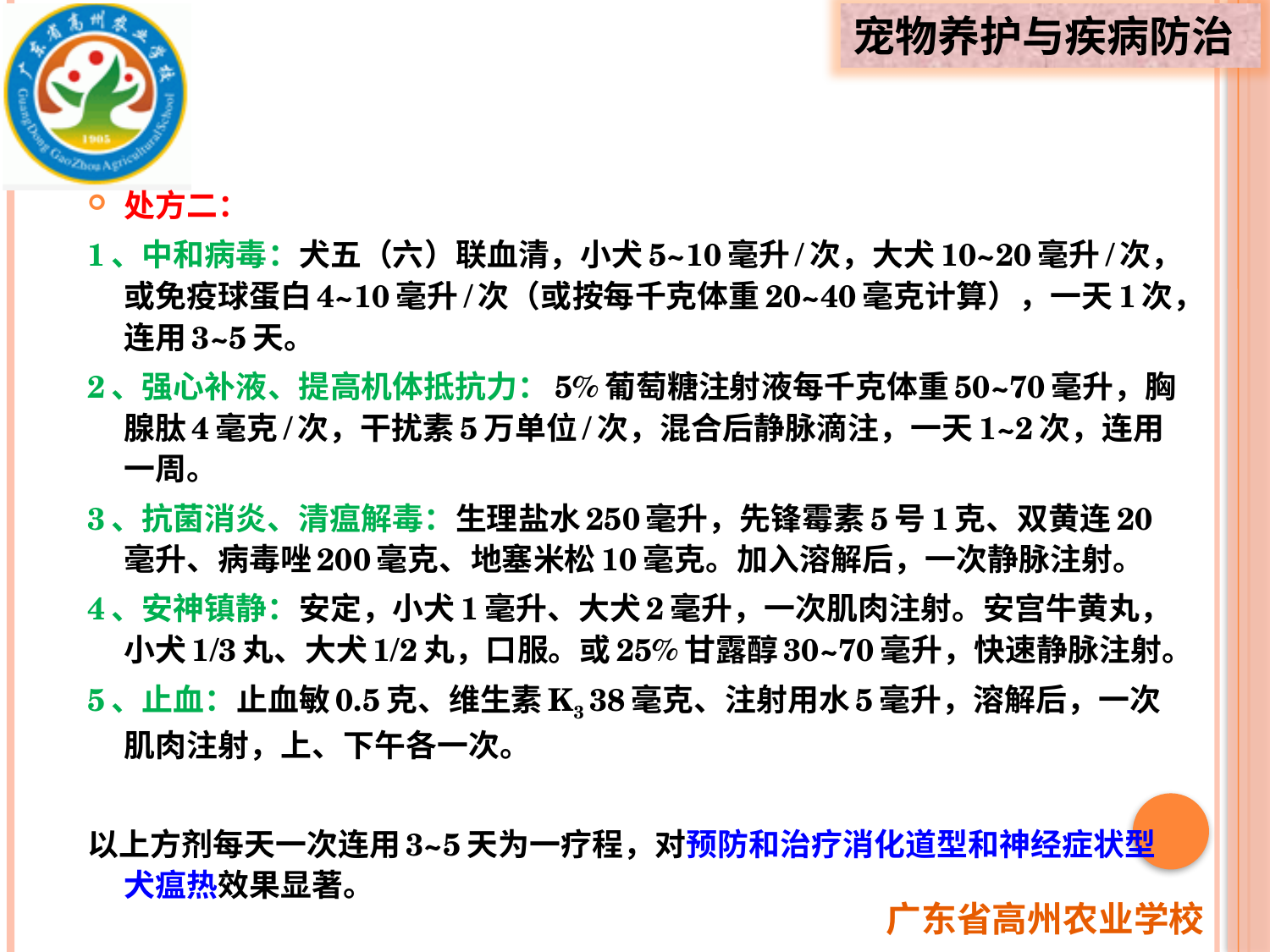

处方二：
1、中和病毒：犬五（六）联血清，小犬5~10毫升/次，大犬10~20毫升/次，或免疫球蛋白4~10毫升/次（或按每千克体重20~40毫克计算），一天1次，连用3~5天。
2、强心补液、提高机体抵抗力：5%葡萄糖注射液每千克体重50~70毫升，胸腺肽4毫克/次，干扰素5万单位/次，混合后静脉滴注，一天1~2次，连用一周。
3、抗菌消炎、清瘟解毒：生理盐水250毫升，先锋霉素5号1克、双黄连20毫升、病毒唑200毫克、地塞米松10毫克。加入溶解后，一次静脉注射。
4、安神镇静：安定，小犬1毫升、大犬2毫升，一次肌肉注射。安宫牛黄丸，小犬1/3丸、大犬1/2丸，口服。或25%甘露醇30~70毫升，快速静脉注射。
5、止血：止血敏0.5克、维生素K3 38毫克、注射用水5毫升，溶解后，一次肌肉注射，上、下午各一次。

以上方剂每天一次连用3~5天为一疗程，对预防和治疗消化道型和神经症状型犬瘟热效果显著。